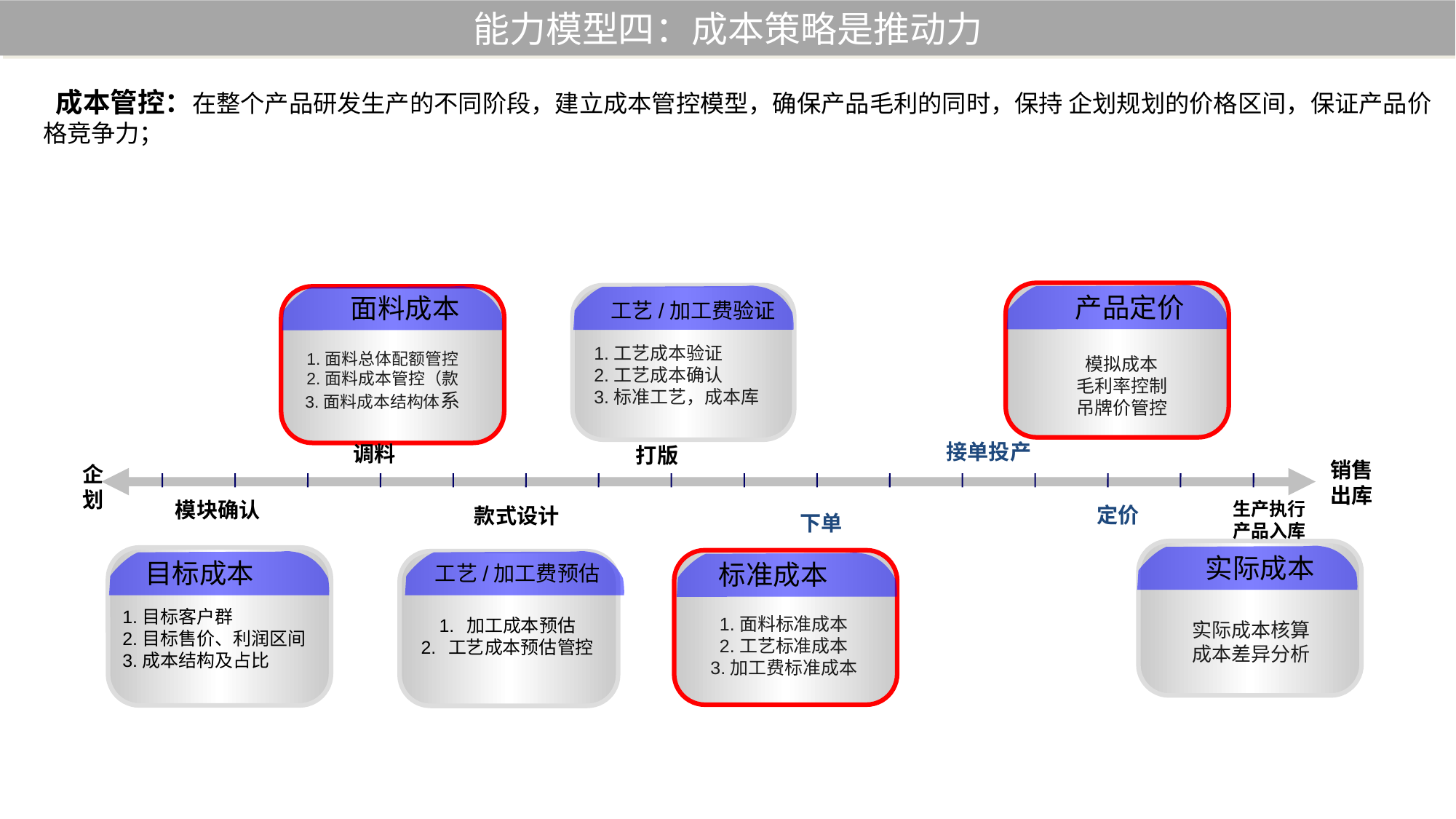

能力模型四：成本策略是推动力
 成本管控：在整个产品研发生产的不同阶段，建立成本管控模型，确保产品毛利的同时，保持 企划规划的价格区间，保证产品价格竞争力；
   产品定价
  工艺/加工费验证
   面料成本

1.工艺成本验证
2.工艺成本确认
3.标准工艺，成本库
1.面料总体配额管控
2.面料成本管控（款
3.面料成本结构体系
模拟成本
毛利率控制
吊牌价管控
接单投产
调料
打版

销售
出库
企
划

模块确认
生产执行
产品入库
定价
款式设计

下单
   实际成本

   目标成本
   工艺/加工费预估
    标准成本

1.目标客户群
2.目标售价、利润区间
3.成本结构及占比

1.面料标准成本
2.工艺标准成本
3.加工费标准成本
加工成本预估
工艺成本预估管控
实际成本核算
成本差异分析

Page 12